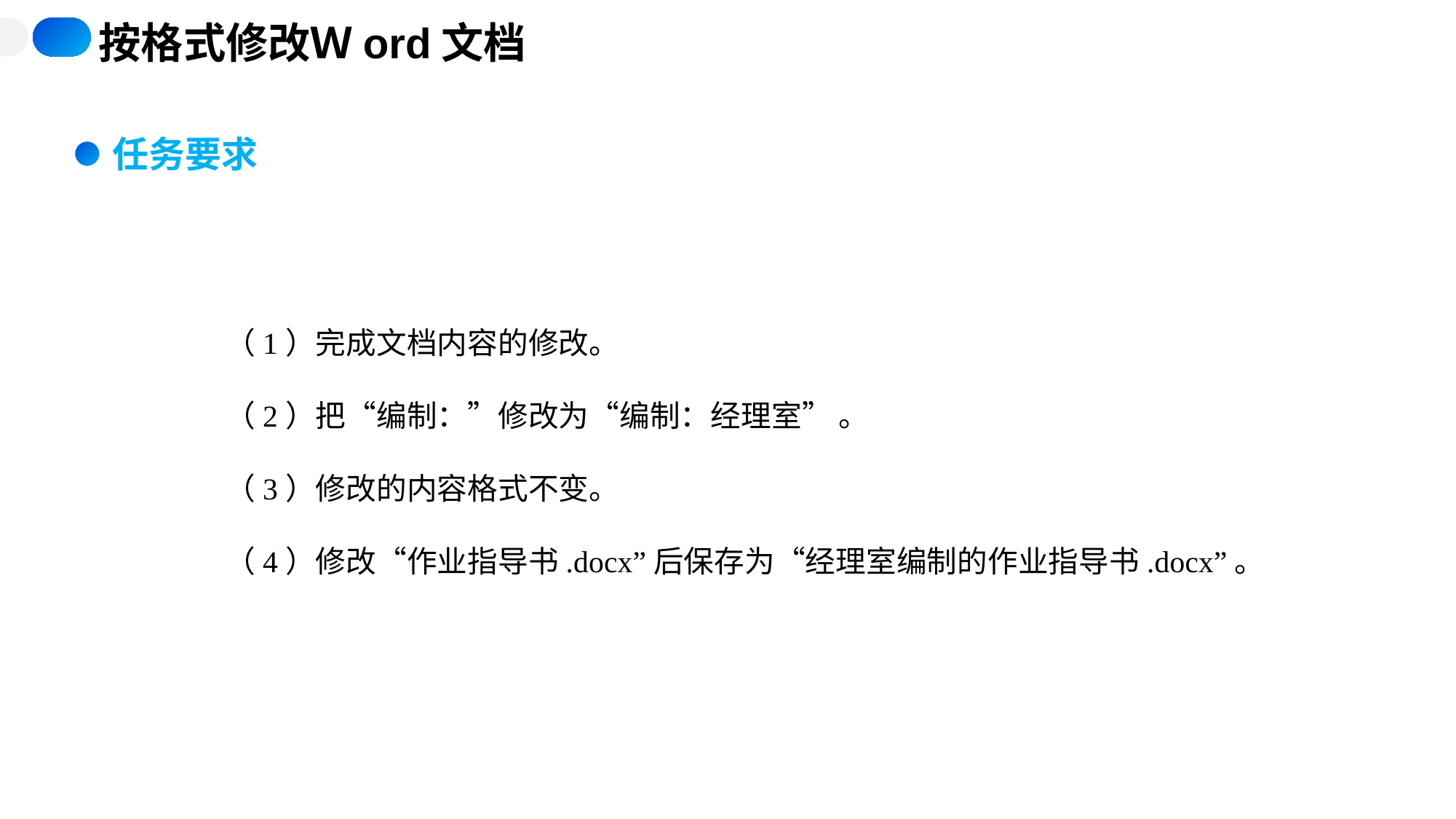

按格式修改Ｗord文档
任务要求

（1）完成文档内容的修改。
（2）把“编制：”修改为“编制：经理室” 。
（3）修改的内容格式不变。
（4）修改“作业指导书.docx”后保存为“经理室编制的作业指导书.docx”。